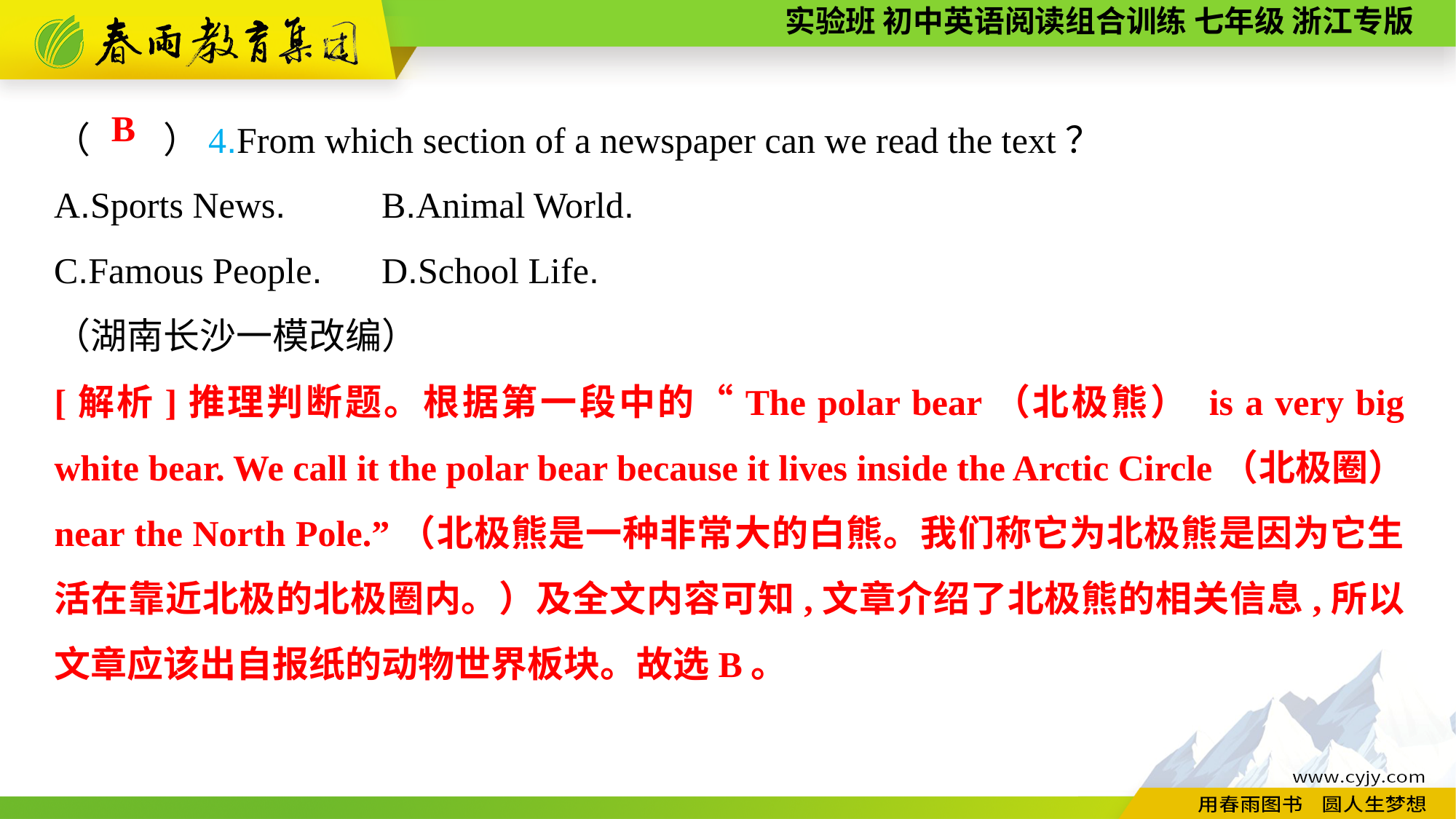

（　　）4.From which section of a newspaper can we read the text？
A.Sports News.	B.Animal World.
C.Famous People.	D.School Life.
（湖南长沙一模改编）
B
[解析]推理判断题。根据第一段中的“The polar bear（北极熊） is a very big white bear. We call it the polar bear because it lives inside the Arctic Circle（北极圈） near the North Pole.”（北极熊是一种非常大的白熊。我们称它为北极熊是因为它生活在靠近北极的北极圈内。）及全文内容可知,文章介绍了北极熊的相关信息,所以文章应该出自报纸的动物世界板块。故选B。